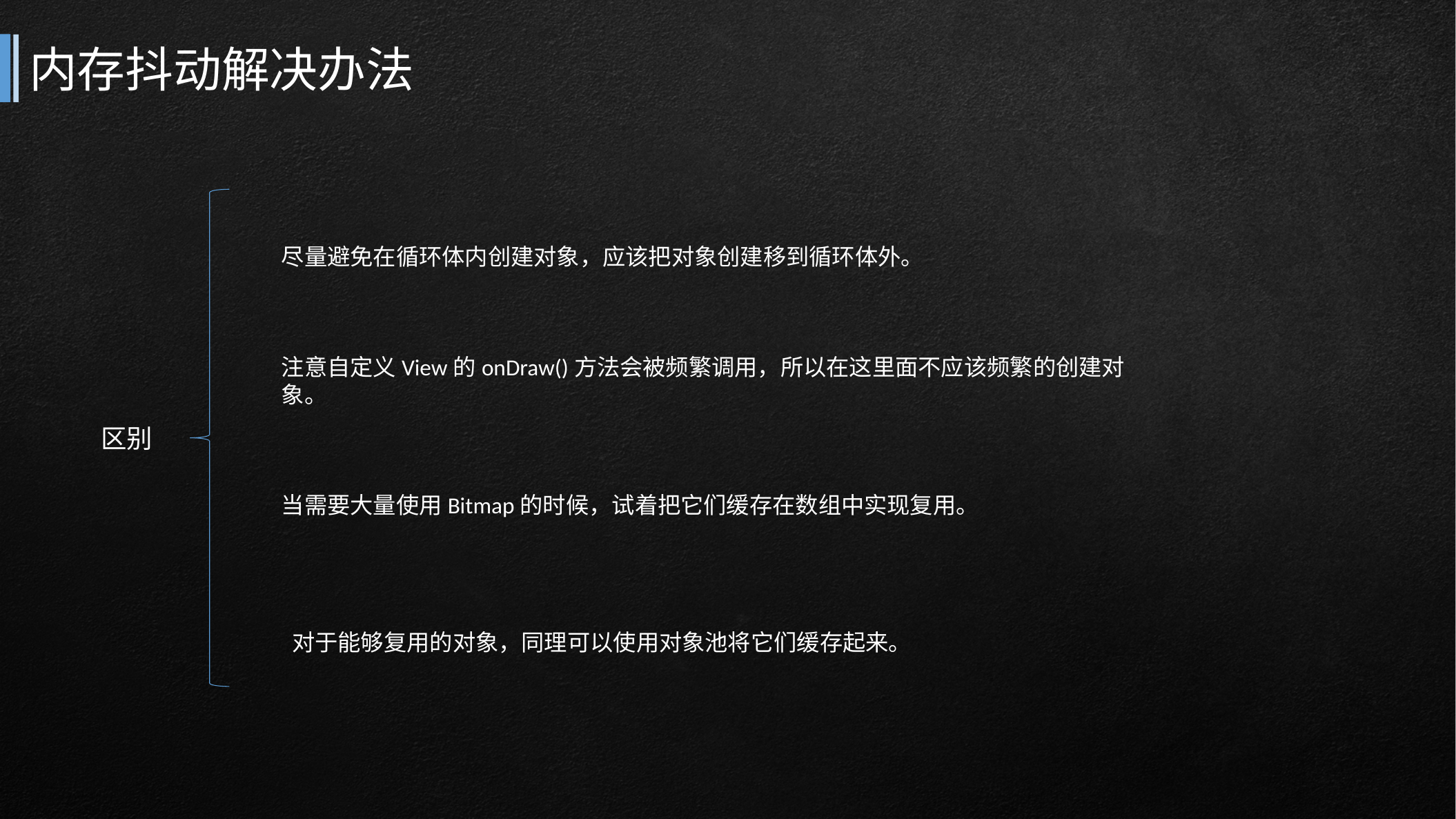

# 内存抖动解决办法

尽量避免在循环体内创建对象，应该把对象创建移到循环体外。

注意自定义View的onDraw()方法会被频繁调用，所以在这里面不应该频繁的创建对象。

当需要大量使用Bitmap的时候，试着把它们缓存在数组中实现复用。

 对于能够复用的对象，同理可以使用对象池将它们缓存起来。
区别